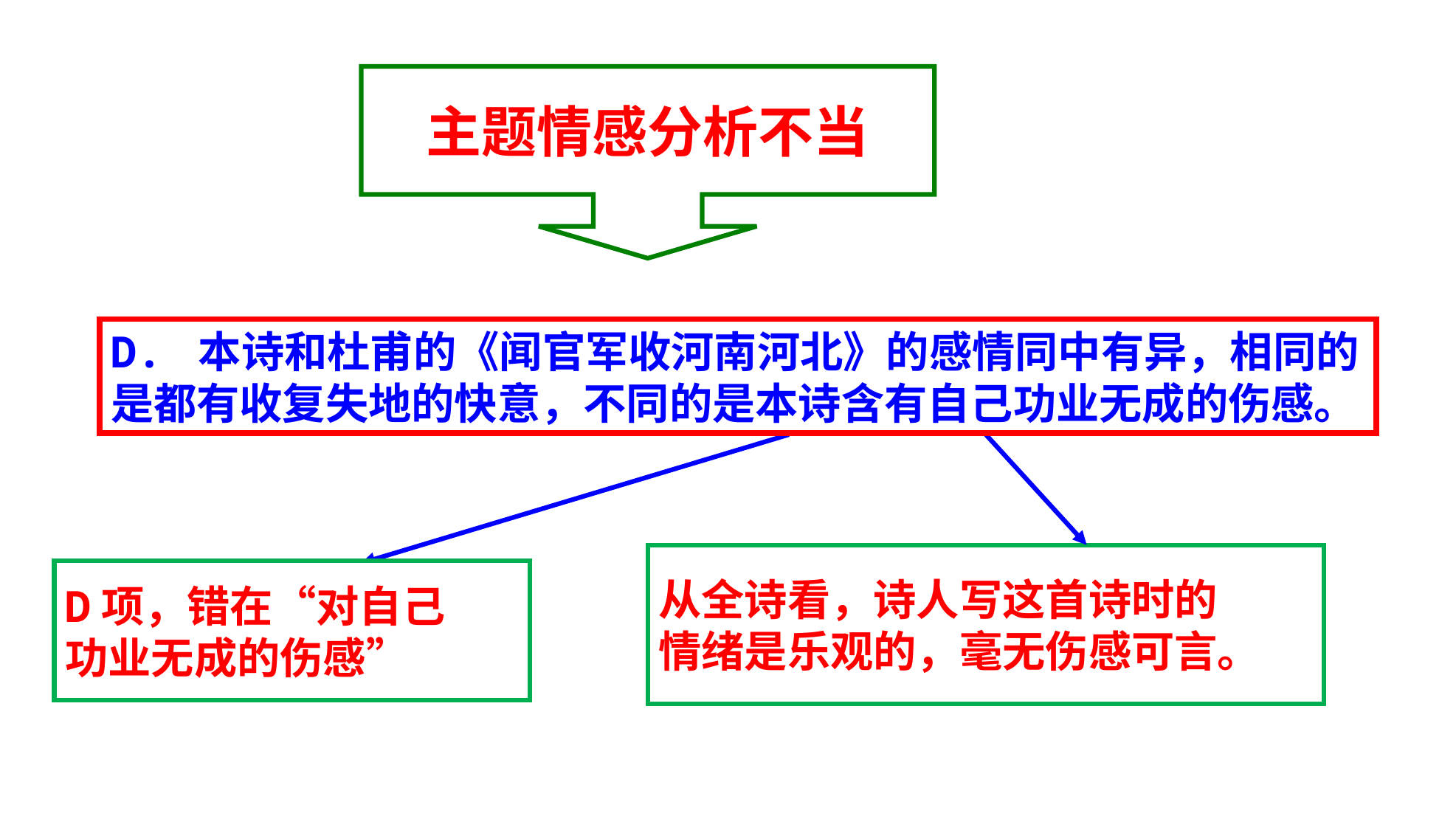

主题情感分析不当
D. 本诗和杜甫的《闻官军收河南河北》的感情同中有异，相同的是都有收复失地的快意，不同的是本诗含有自己功业无成的伤感。

从全诗看，诗人写这首诗时的
情绪是乐观的，毫无伤感可言。
D项，错在“对自己
功业无成的伤感”